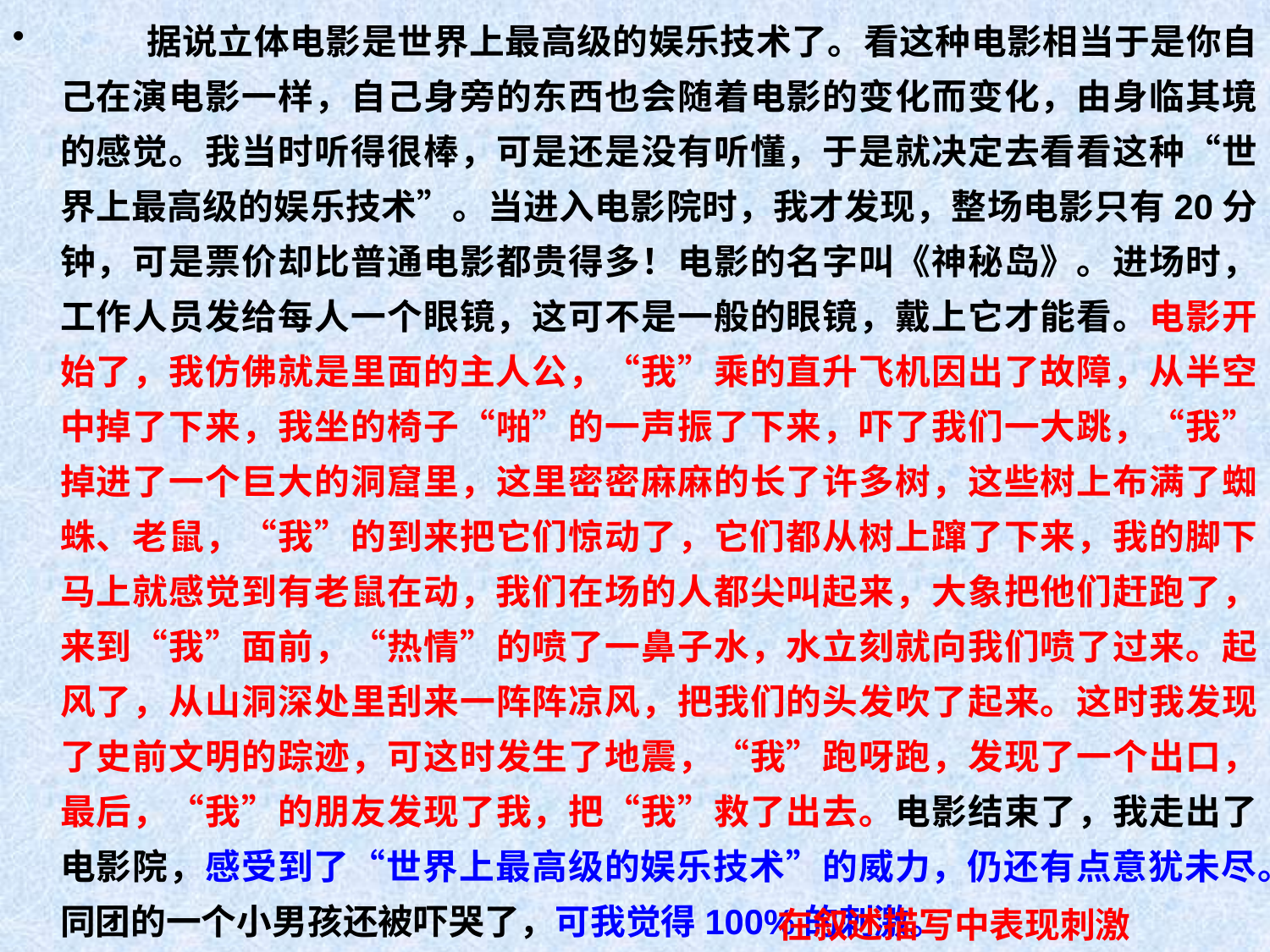

据说立体电影是世界上最高级的娱乐技术了。看这种电影相当于是你自己在演电影一样，自己身旁的东西也会随着电影的变化而变化，由身临其境的感觉。我当时听得很棒，可是还是没有听懂，于是就决定去看看这种“世界上最高级的娱乐技术”。当进入电影院时，我才发现，整场电影只有20分钟，可是票价却比普通电影都贵得多！电影的名字叫《神秘岛》。进场时，工作人员发给每人一个眼镜，这可不是一般的眼镜，戴上它才能看。电影开始了，我仿佛就是里面的主人公，“我”乘的直升飞机因出了故障，从半空中掉了下来，我坐的椅子“啪”的一声振了下来，吓了我们一大跳，“我”掉进了一个巨大的洞窟里，这里密密麻麻的长了许多树，这些树上布满了蜘蛛、老鼠，“我”的到来把它们惊动了，它们都从树上蹿了下来，我的脚下马上就感觉到有老鼠在动，我们在场的人都尖叫起来，大象把他们赶跑了，来到“我”面前，“热情”的喷了一鼻子水，水立刻就向我们喷了过来。起风了，从山洞深处里刮来一阵阵凉风，把我们的头发吹了起来。这时我发现了史前文明的踪迹，可这时发生了地震，“我”跑呀跑，发现了一个出口，最后，“我”的朋友发现了我，把“我”救了出去。电影结束了，我走出了电影院，感受到了“世界上最高级的娱乐技术”的威力，仍还有点意犹未尽。同团的一个小男孩还被吓哭了，可我觉得100%的刺激。
在叙述描写中表现刺激